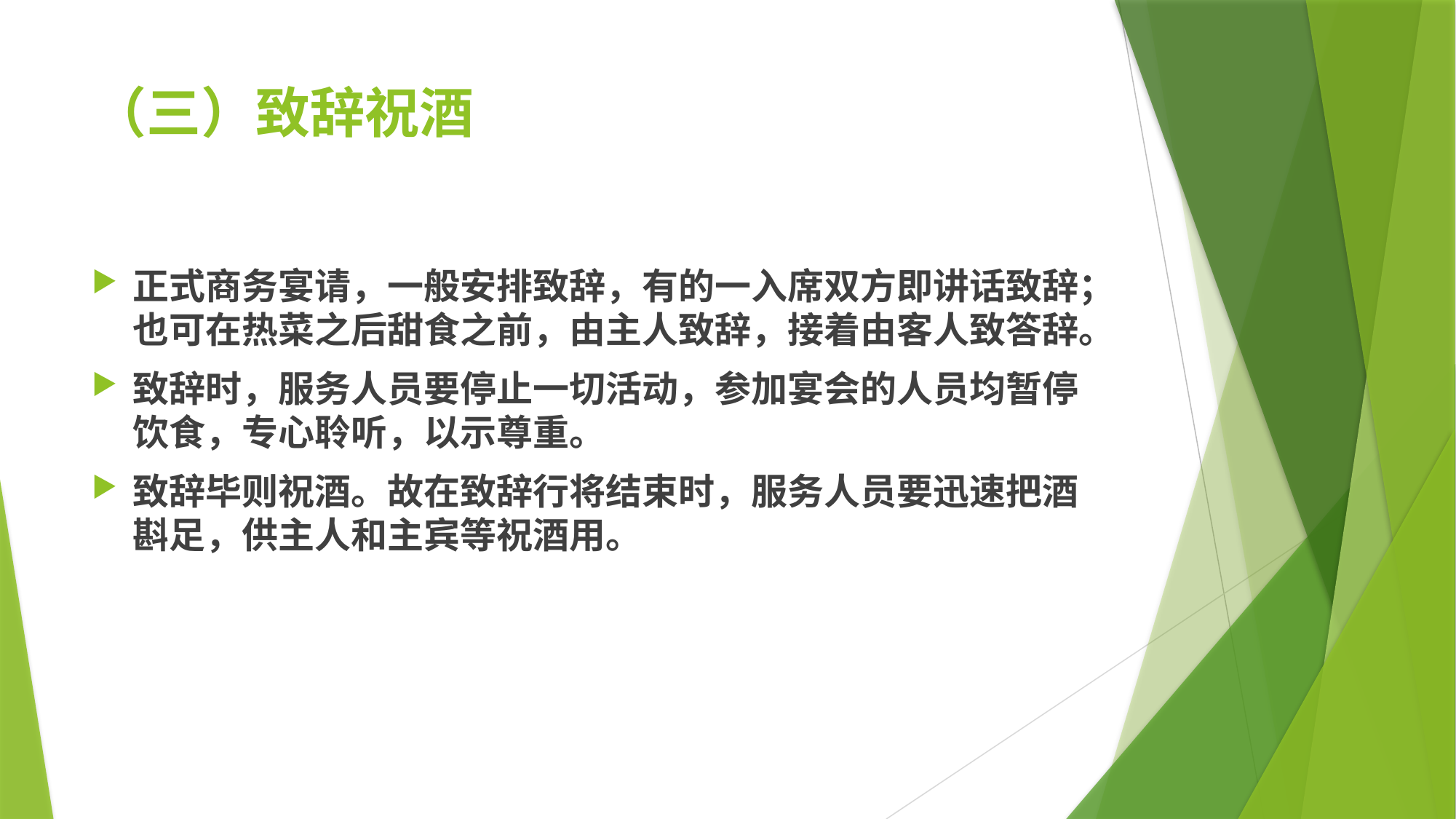

# （三）致辞祝酒
正式商务宴请，一般安排致辞，有的一入席双方即讲话致辞；也可在热菜之后甜食之前，由主人致辞，接着由客人致答辞。
致辞时，服务人员要停止一切活动，参加宴会的人员均暂停饮食，专心聆听，以示尊重。
致辞毕则祝酒。故在致辞行将结束时，服务人员要迅速把酒斟足，供主人和主宾等祝酒用。